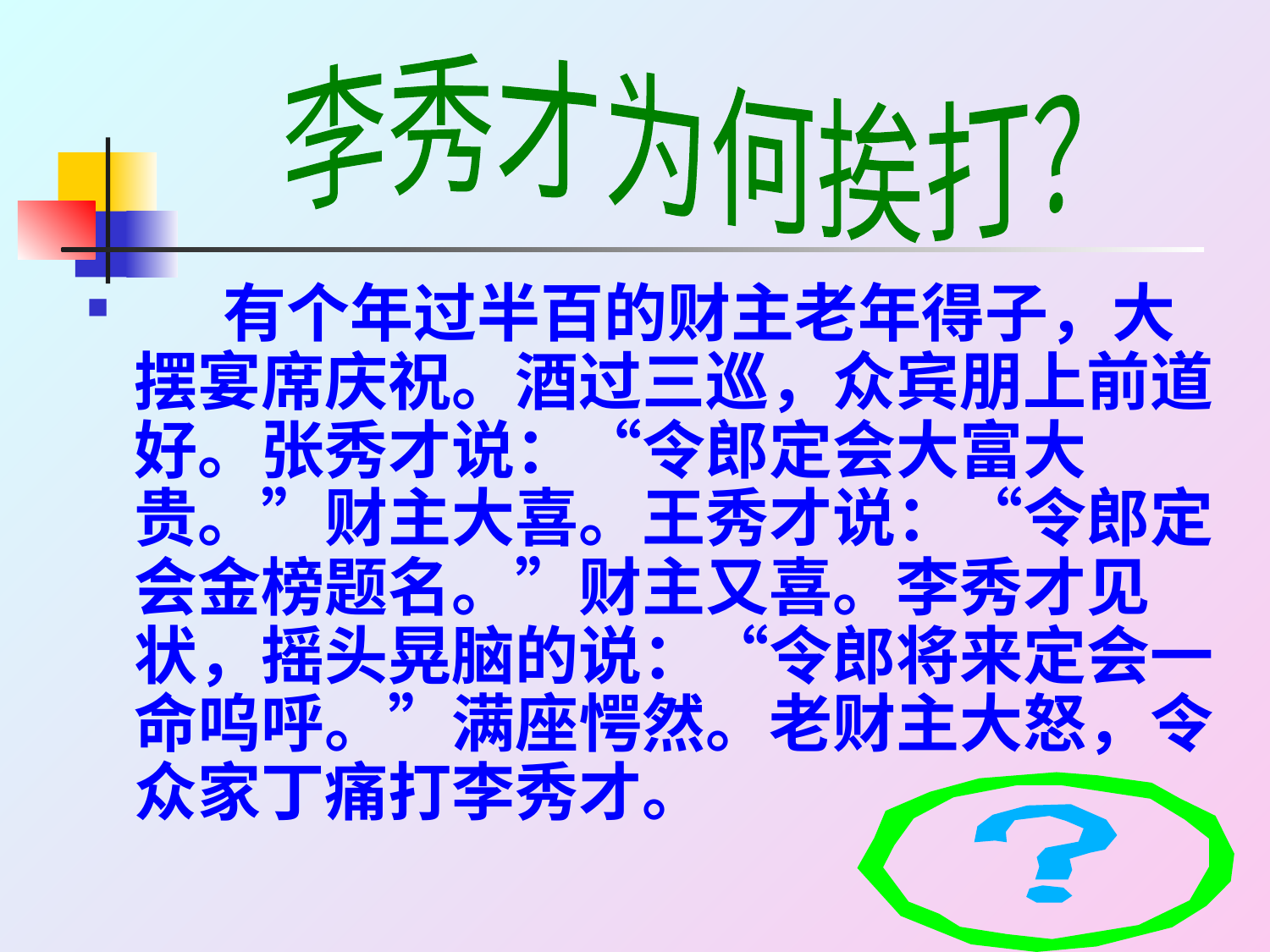

李秀才为何挨打？
       有个年过半百的财主老年得子，大摆宴席庆祝。酒过三巡，众宾朋上前道好。张秀才说：“令郎定会大富大贵。”财主大喜。王秀才说：“令郎定会金榜题名。”财主又喜。李秀才见状，摇头晃脑的说：“令郎将来定会一命呜呼。”满座愕然。老财主大怒，令众家丁痛打李秀才。